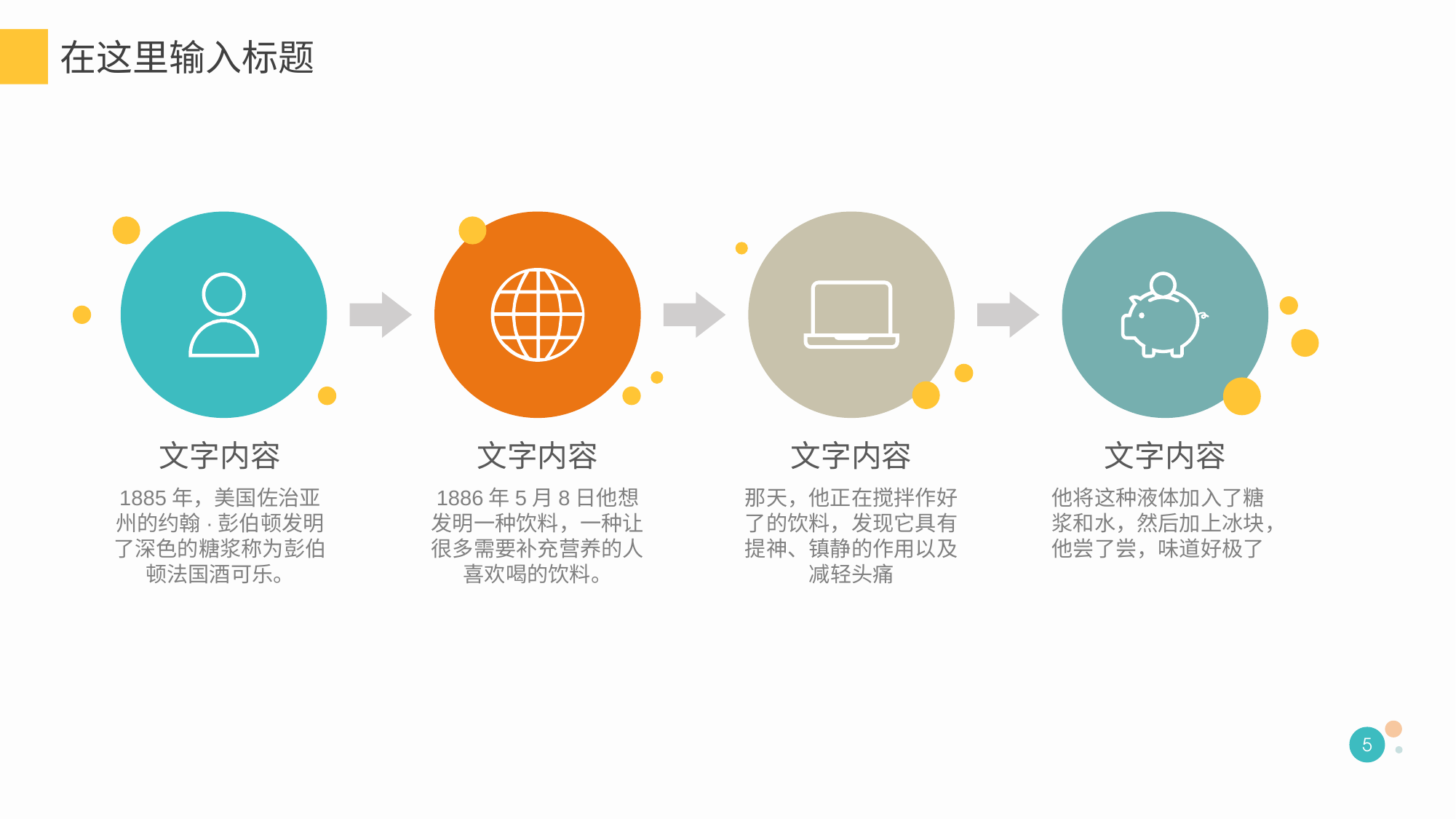

在这里输入标题

文字内容
1885年，美国佐治亚州的约翰·彭伯顿发明了深色的糖浆称为彭伯顿法国酒可乐。
文字内容
1886年5月8日他想发明一种饮料，一种让很多需要补充营养的人喜欢喝的饮料。
文字内容
那天，他正在搅拌作好了的饮料，发现它具有提神、镇静的作用以及减轻头痛
文字内容
他将这种液体加入了糖浆和水，然后加上冰块，他尝了尝，味道好极了
5